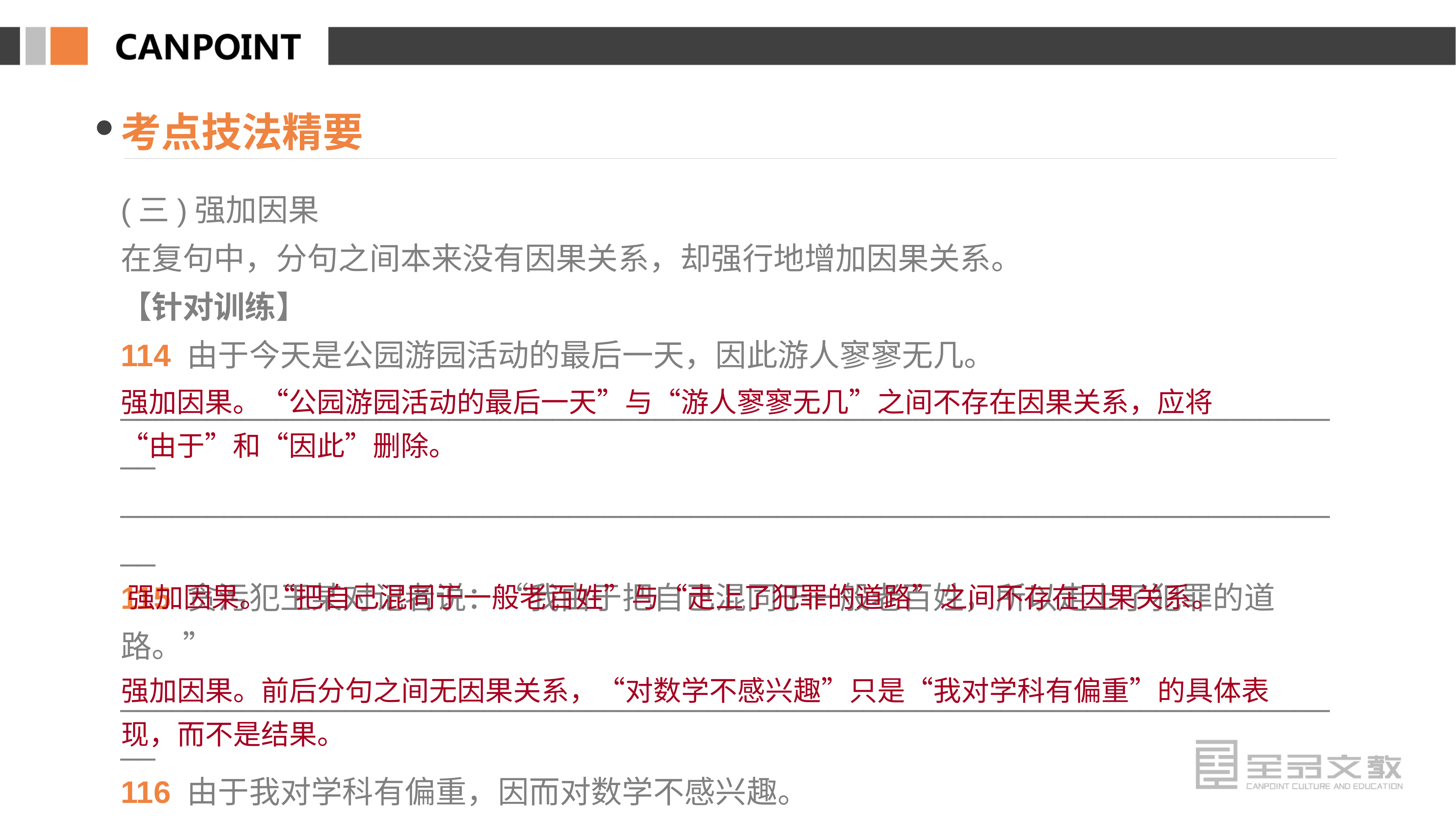

考点技法精要

(三)强加因果
在复句中，分句之间本来没有因果关系，却强行地增加因果关系。
【针对训练】
114 由于今天是公园游园活动的最后一天，因此游人寥寥无几。
________________________________________________________________________
________________________________________________________________________
115 贪污犯王某对记者说：“我由于把自己混同于一般老百姓，所以走上了犯罪的道路。”
________________________________________________________________________
116 由于我对学科有偏重，因而对数学不感兴趣。
________________________________________________________________________
________________________________________________________________________
强加因果。“公园游园活动的最后一天”与“游人寥寥无几”之间不存在因果关系，应将“由于”和“因此”删除。
强加因果。“把自己混同于一般老百姓”与“走上了犯罪的道路”之间不存在因果关系。
强加因果。前后分句之间无因果关系，“对数学不感兴趣”只是“我对学科有偏重”的具体表现，而不是结果。